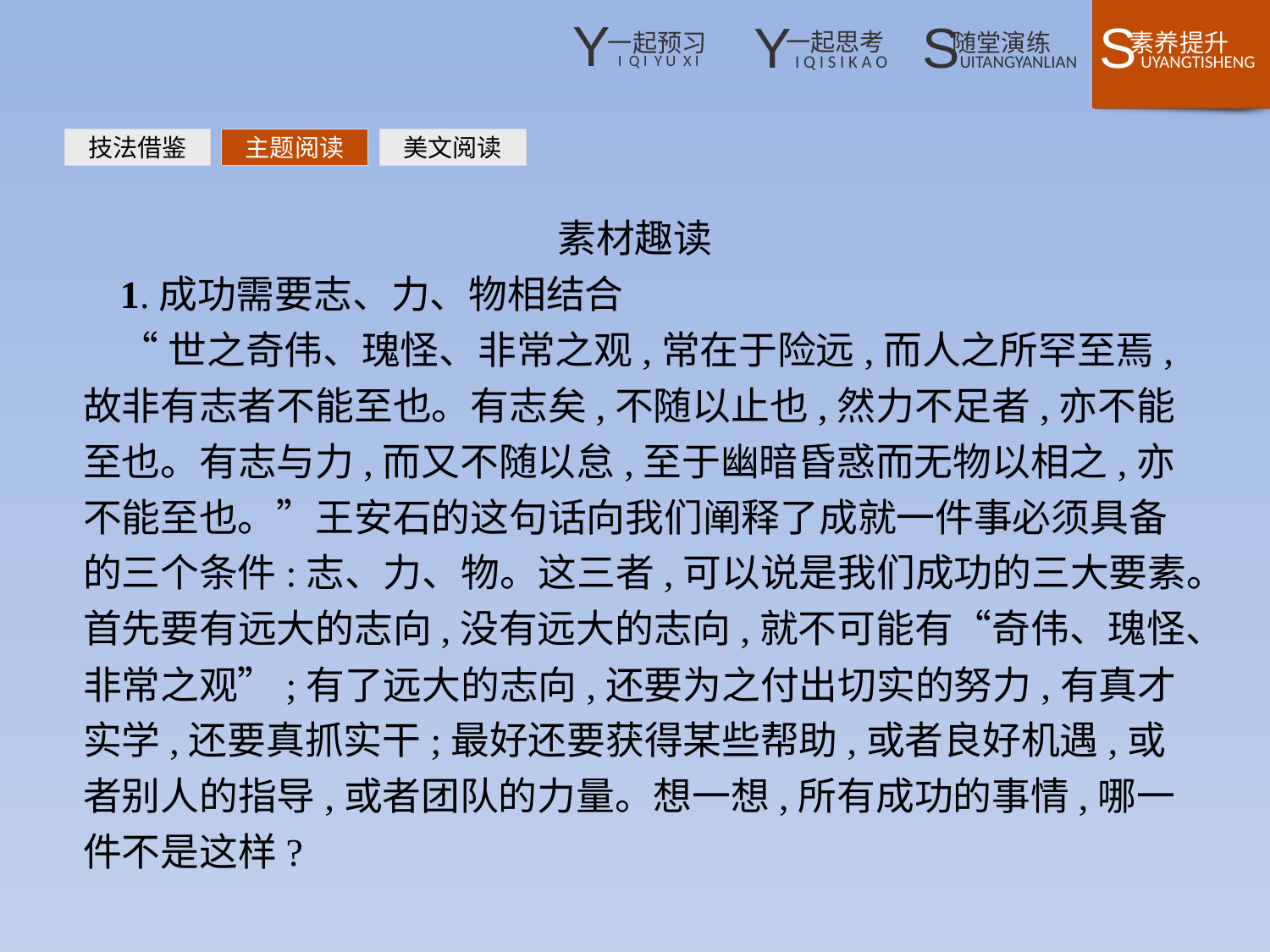

技法借鉴
主题阅读
美文阅读
素材趣读
1.成功需要志、力、物相结合
“世之奇伟、瑰怪、非常之观,常在于险远,而人之所罕至焉,故非有志者不能至也。有志矣,不随以止也,然力不足者,亦不能至也。有志与力,而又不随以怠,至于幽暗昏惑而无物以相之,亦不能至也。”王安石的这句话向我们阐释了成就一件事必须具备的三个条件:志、力、物。这三者,可以说是我们成功的三大要素。首先要有远大的志向,没有远大的志向,就不可能有“奇伟、瑰怪、非常之观”;有了远大的志向,还要为之付出切实的努力,有真才实学,还要真抓实干;最好还要获得某些帮助,或者良好机遇,或者别人的指导,或者团队的力量。想一想,所有成功的事情,哪一件不是这样?